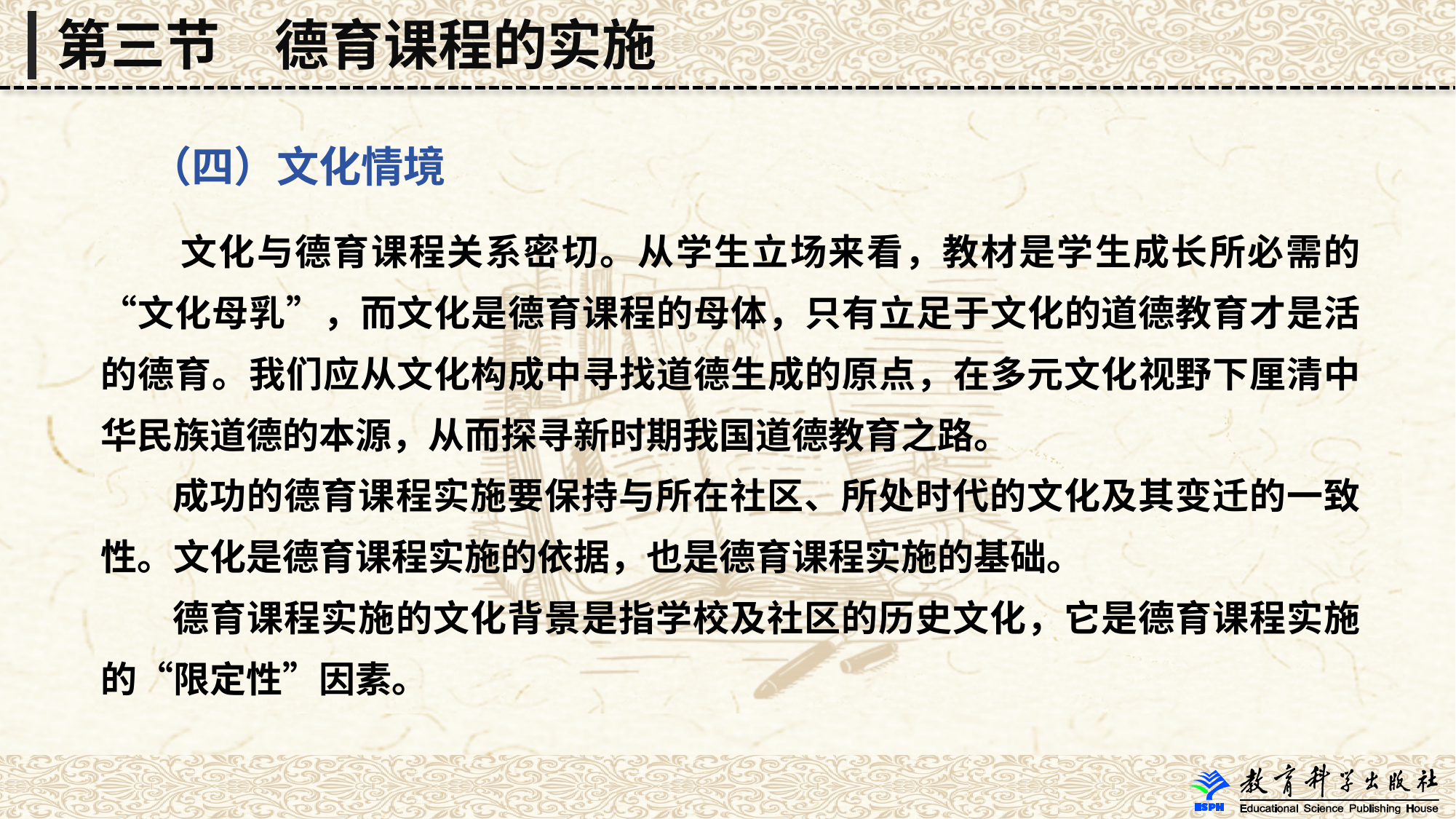

第三节　德育课程的实施
    （四）文化情境

       文化与德育课程关系密切。从学生立场来看，教材是学生成长所必需的“文化母乳”，而文化是德育课程的母体，只有立足于文化的道德教育才是活的德育。我们应从文化构成中寻找道德生成的原点，在多元文化视野下厘清中华民族道德的本源，从而探寻新时期我国道德教育之路。
       成功的德育课程实施要保持与所在社区、所处时代的文化及其变迁的一致性。文化是德育课程实施的依据，也是德育课程实施的基础。
       德育课程实施的文化背景是指学校及社区的历史文化，它是德育课程实施的“限定性”因素。